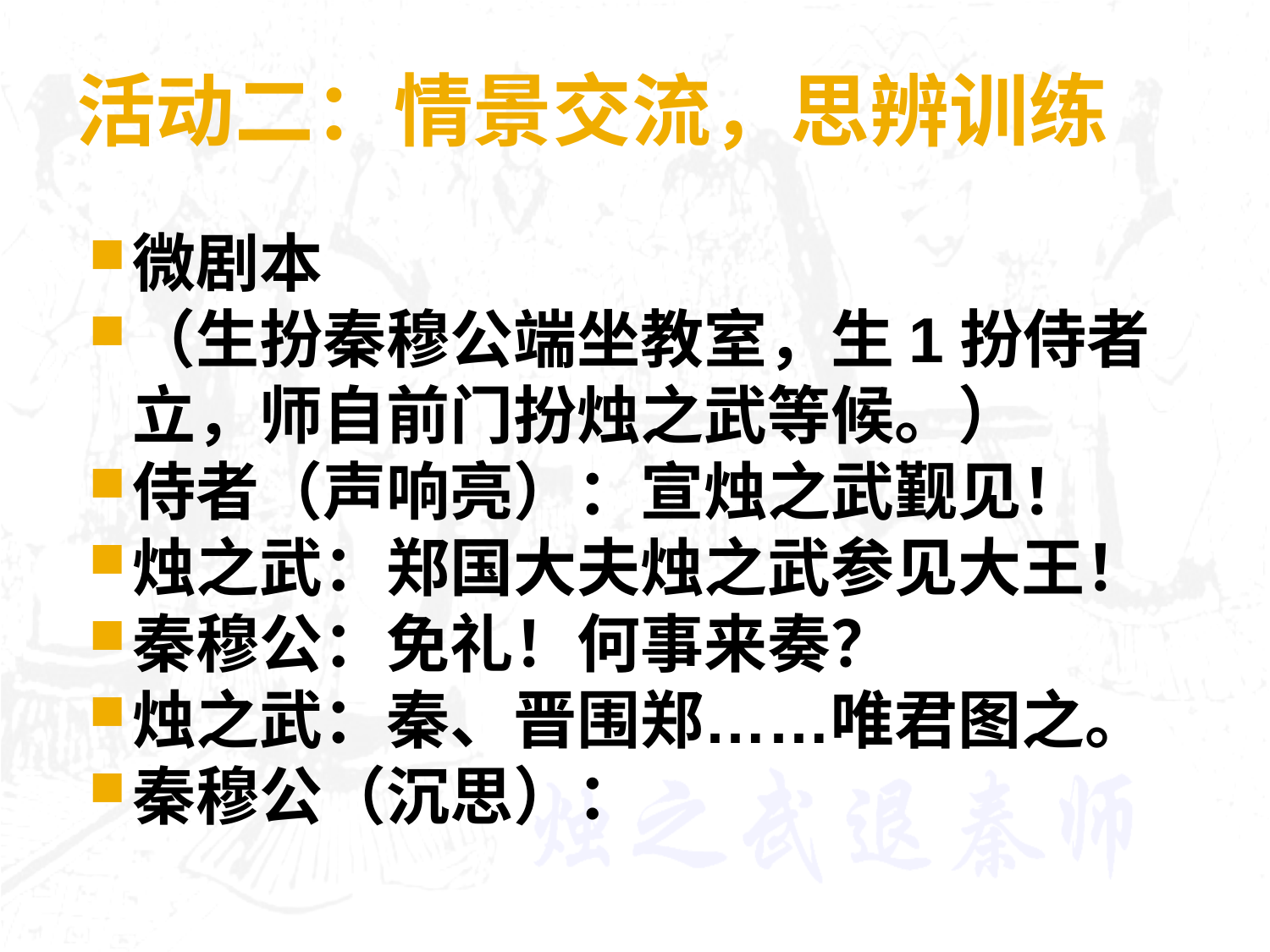

# 活动二：情景交流，思辨训练
微剧本
（生扮秦穆公端坐教室，生1扮侍者立，师自前门扮烛之武等候。）
侍者（声响亮）：宣烛之武觐见！
烛之武：郑国大夫烛之武参见大王！
秦穆公：免礼！何事来奏？
烛之武：秦、晋围郑……唯君图之。
秦穆公（沉思）：